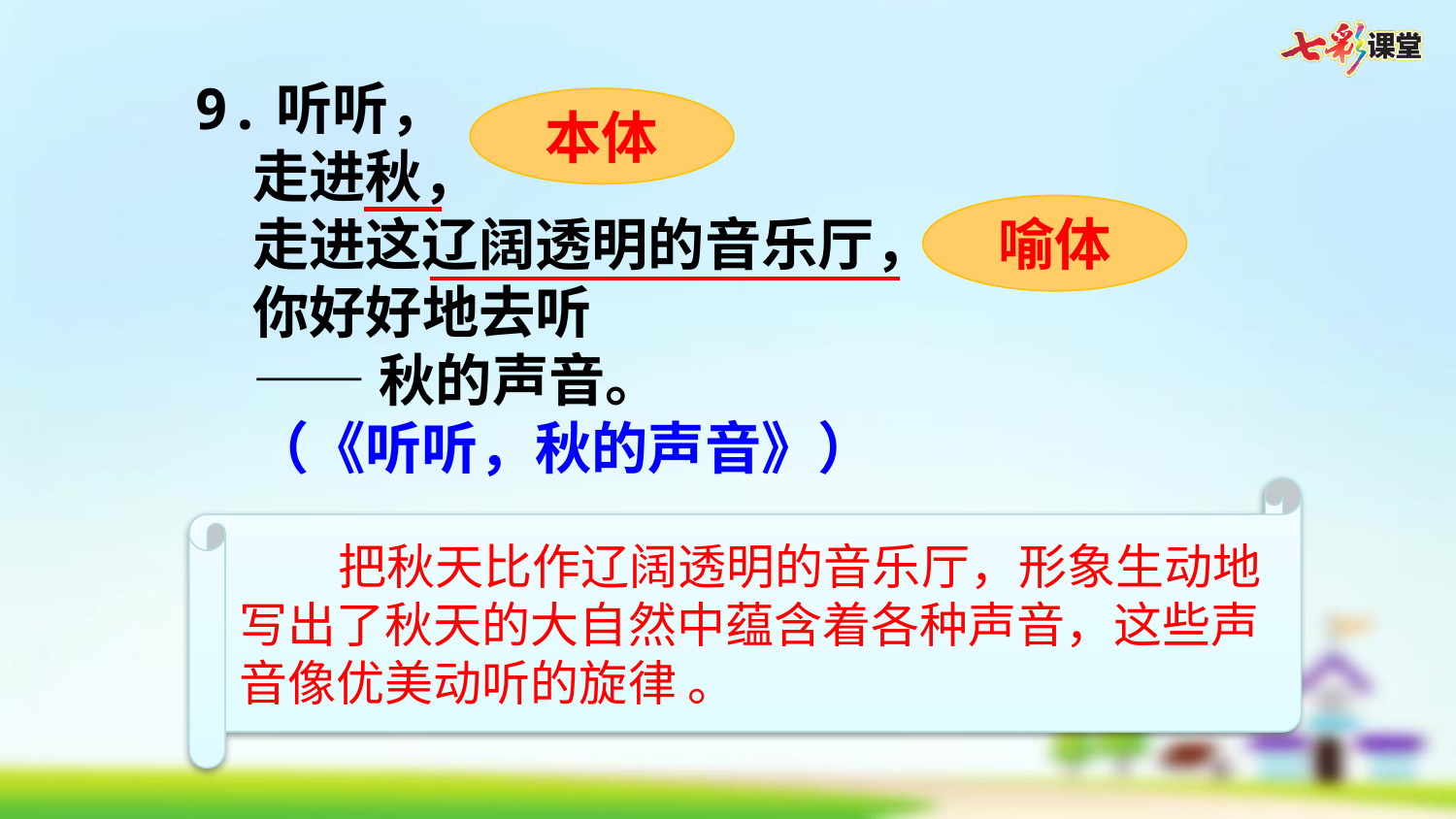

9.听听，
走进秋，
走进这辽阔透明的音乐厅，
你好好地去听
——秋的声音。
（《听听，秋的声音》）
本体
喻体
        把秋天比作辽阔透明的音乐厅，形象生动地写出了秋天的大自然中蕴含着各种声音，这些声音像优美动听的旋律 。